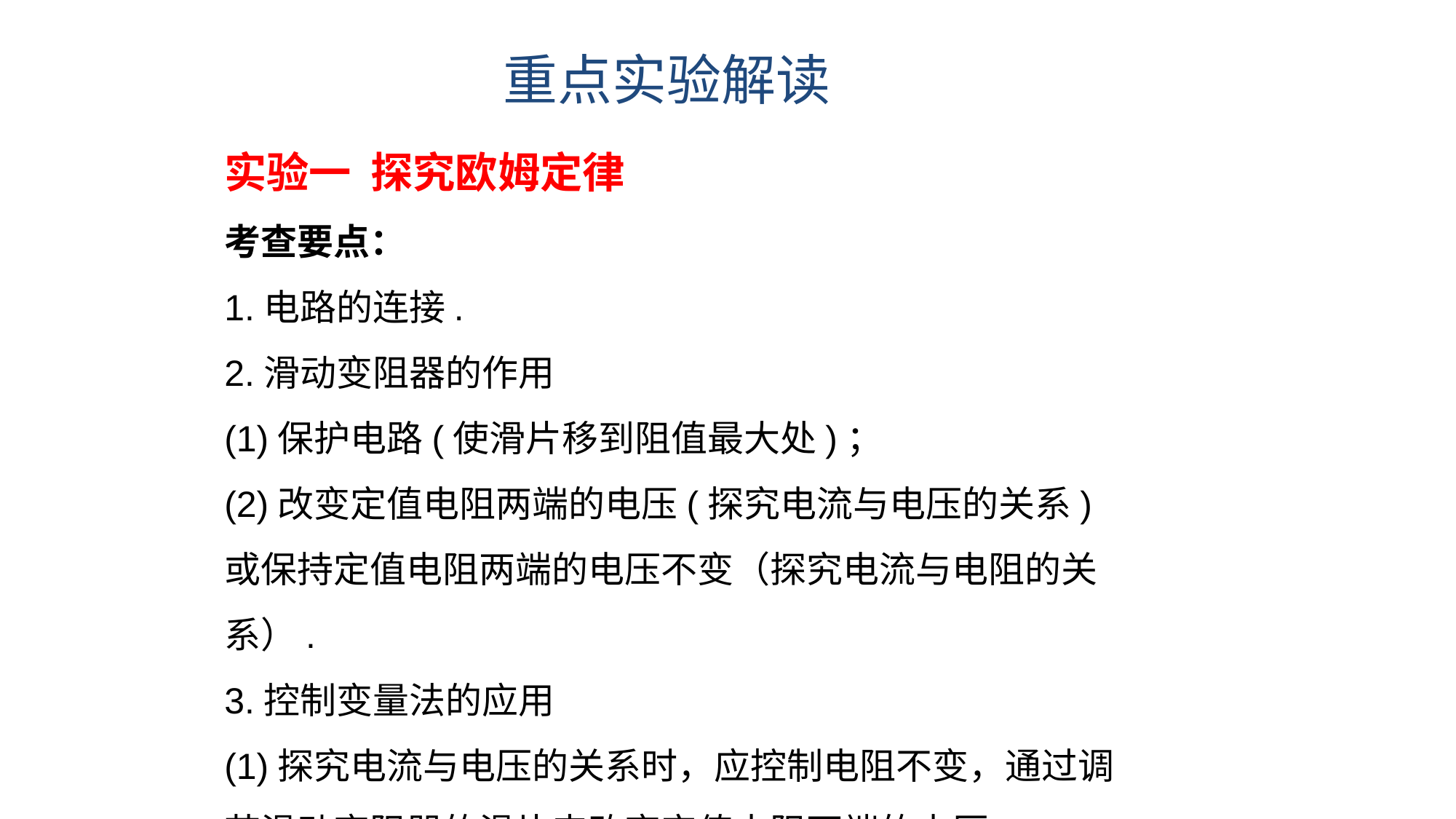

重点实验解读

实验一  探究欧姆定律
考查要点：
1.电路的连接.
2.滑动变阻器的作用
(1)保护电路(使滑片移到阻值最大处)；
(2)改变定值电阻两端的电压(探究电流与电压的关系)或保持定值电阻两端的电压不变（探究电流与电阻的关系）.
3.控制变量法的应用
(1)探究电流与电压的关系时，应控制电阻不变，通过调节滑动变阻器的滑片来改变定值电阻两端的电压；